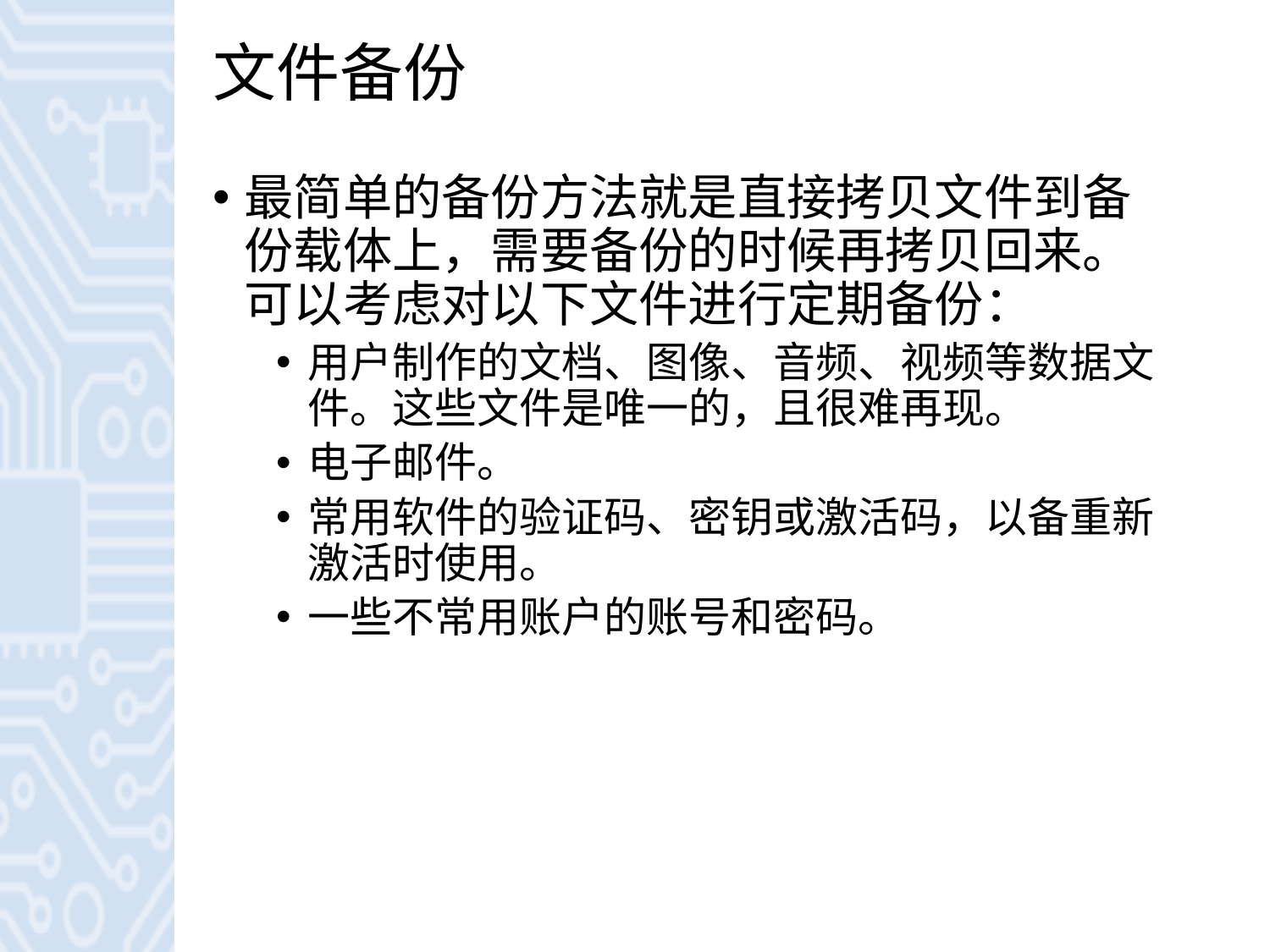

# 文件备份
最简单的备份方法就是直接拷贝文件到备份载体上，需要备份的时候再拷贝回来。可以考虑对以下文件进行定期备份：
用户制作的文档、图像、音频、视频等数据文件。这些文件是唯一的，且很难再现。
电子邮件。
常用软件的验证码、密钥或激活码，以备重新激活时使用。
一些不常用账户的账号和密码。